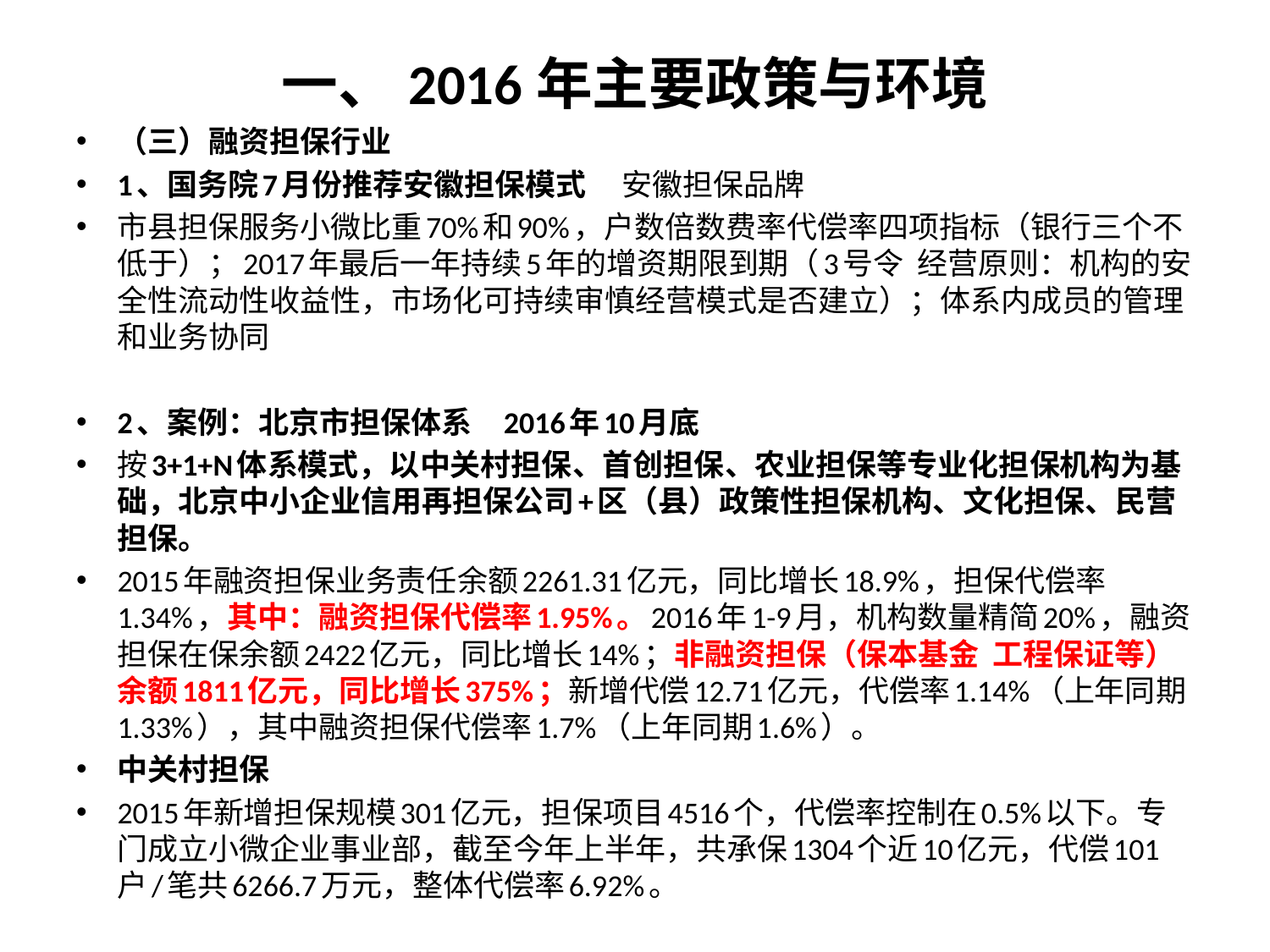

# 一、2016年主要政策与环境
（三）融资担保行业
1、国务院7月份推荐安徽担保模式     安徽担保品牌
市县担保服务小微比重70%和90%，户数倍数费率代偿率四项指标（银行三个不低于）；2017年最后一年持续5年的增资期限到期（3号令  经营原则：机构的安全性流动性收益性，市场化可持续审慎经营模式是否建立）；体系内成员的管理和业务协同

2、案例：北京市担保体系    2016年10月底
按3+1+N体系模式，以中关村担保、首创担保、农业担保等专业化担保机构为基础，北京中小企业信用再担保公司+区（县）政策性担保机构、文化担保、民营担保。
2015年融资担保业务责任余额2261.31亿元，同比增长18.9%，担保代偿率1.34%，其中：融资担保代偿率1.95%。2016年1-9月，机构数量精简20%，融资担保在保余额2422亿元，同比增长14%；非融资担保（保本基金  工程保证等）余额1811亿元，同比增长375%；新增代偿12.71亿元，代偿率1.14%（上年同期1.33%），其中融资担保代偿率1.7%（上年同期1.6%）。
中关村担保
2015年新增担保规模301亿元，担保项目4516个，代偿率控制在0.5%以下。专门成立小微企业事业部，截至今年上半年，共承保1304个近10亿元，代偿101户/笔共6266.7万元，整体代偿率6.92%。